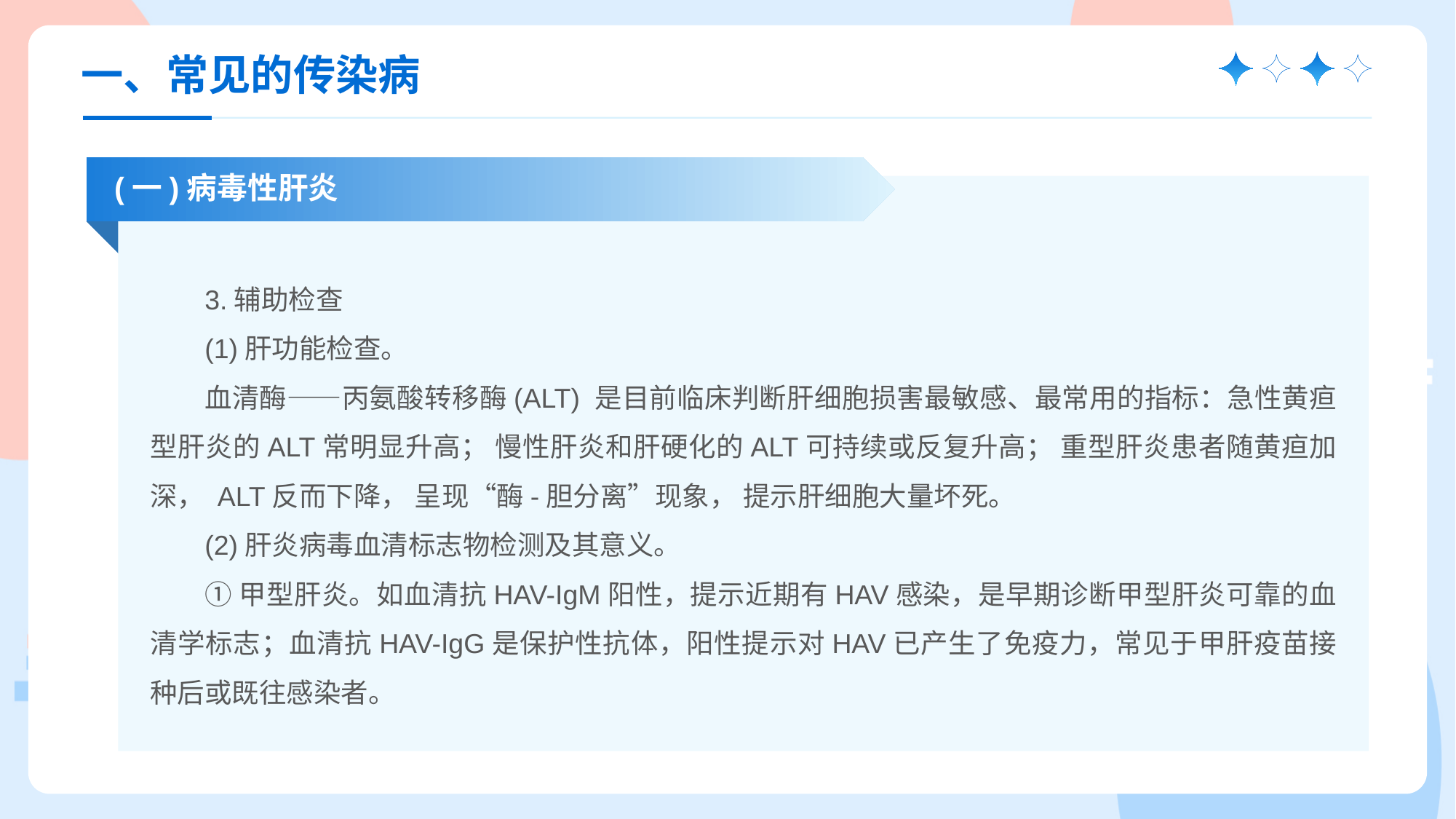

一、常见的传染病
(一)病毒性肝炎

3.辅助检查
(1)肝功能检查。
血清酶——丙氨酸转移酶(ALT) 是目前临床判断肝细胞损害最敏感、最常用的指标：急性黄疸型肝炎的ALT常明显升高； 慢性肝炎和肝硬化的ALT可持续或反复升高； 重型肝炎患者随黄疸加深， ALT反而下降， 呈现“酶-胆分离”现象， 提示肝细胞大量坏死。
(2)肝炎病毒血清标志物检测及其意义。
①甲型肝炎。如血清抗HAV-IgM阳性，提示近期有HAV感染，是早期诊断甲型肝炎可靠的血清学标志；血清抗HAV-IgG是保护性抗体，阳性提示对HAV已产生了免疫力，常见于甲肝疫苗接种后或既往感染者。